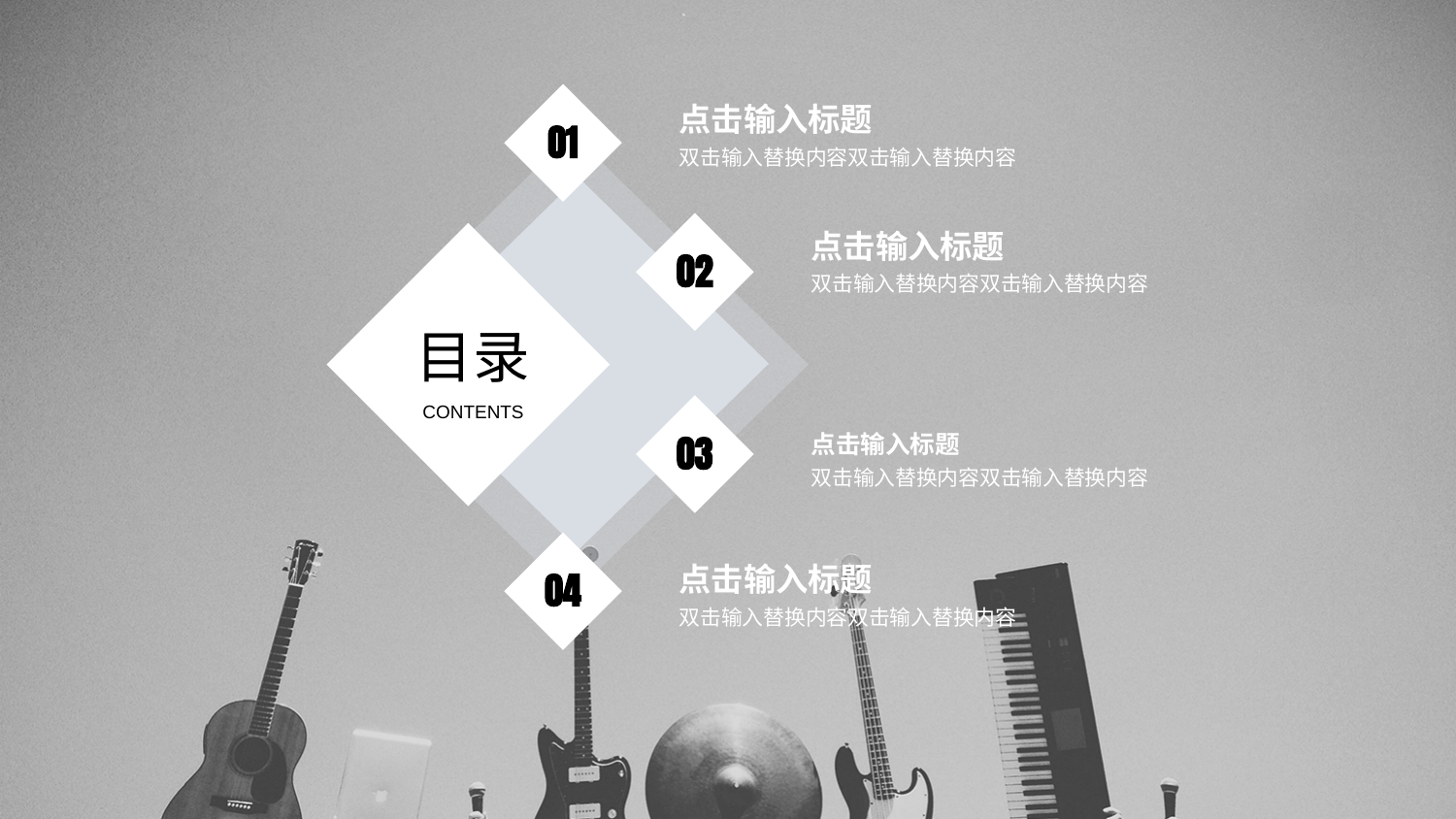

点击输入标题
双击输入替换内容双击输入替换内容
01

02

目录
CONTENTS
点击输入标题
双击输入替换内容双击输入替换内容
03

点击输入标题
双击输入替换内容双击输入替换内容
04
点击输入标题
双击输入替换内容双击输入替换内容